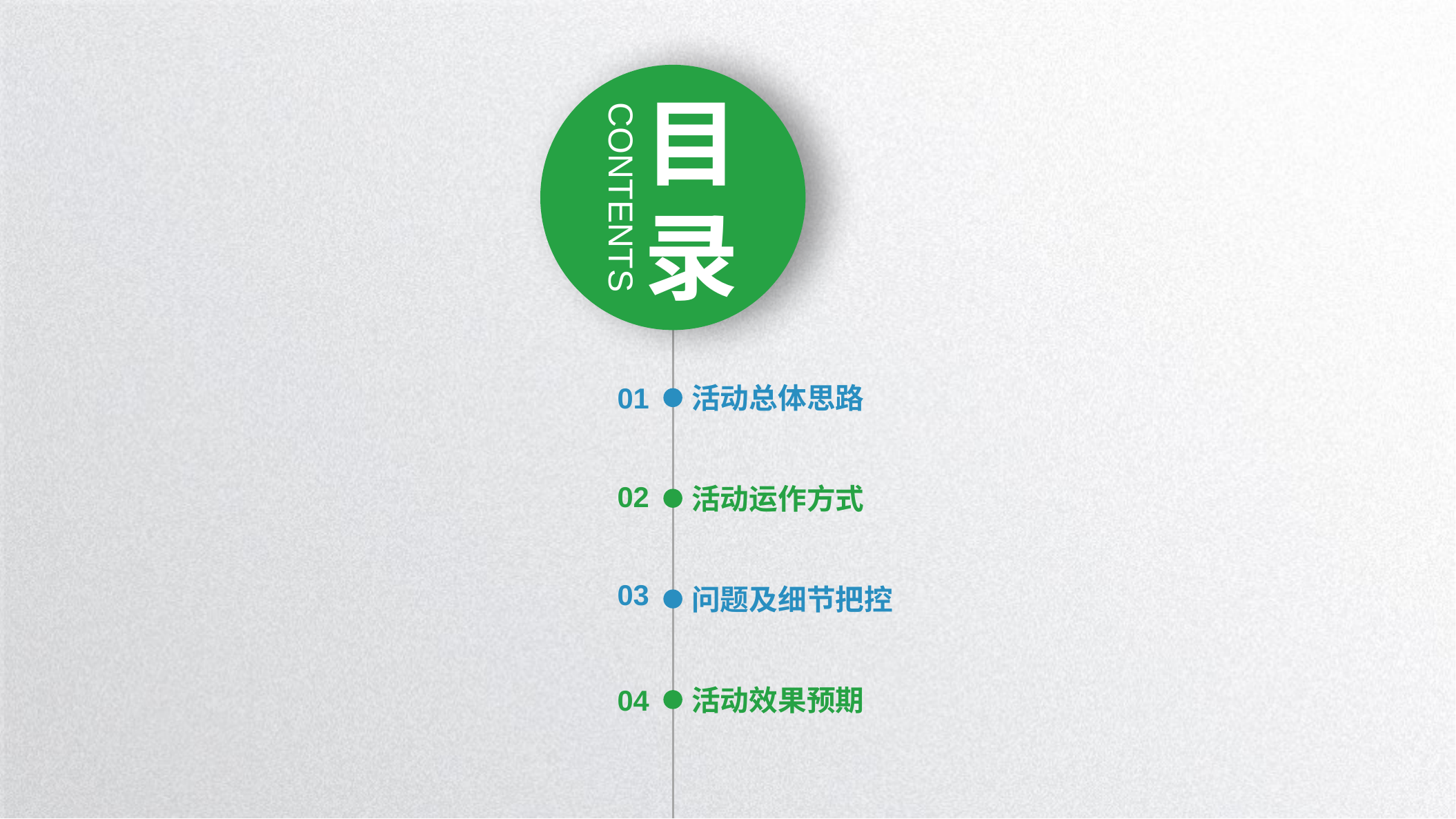

目
录
CONTENTS
01
活动总体思路

02
活动运作方式

03
问题及细节把控

04
活动效果预期